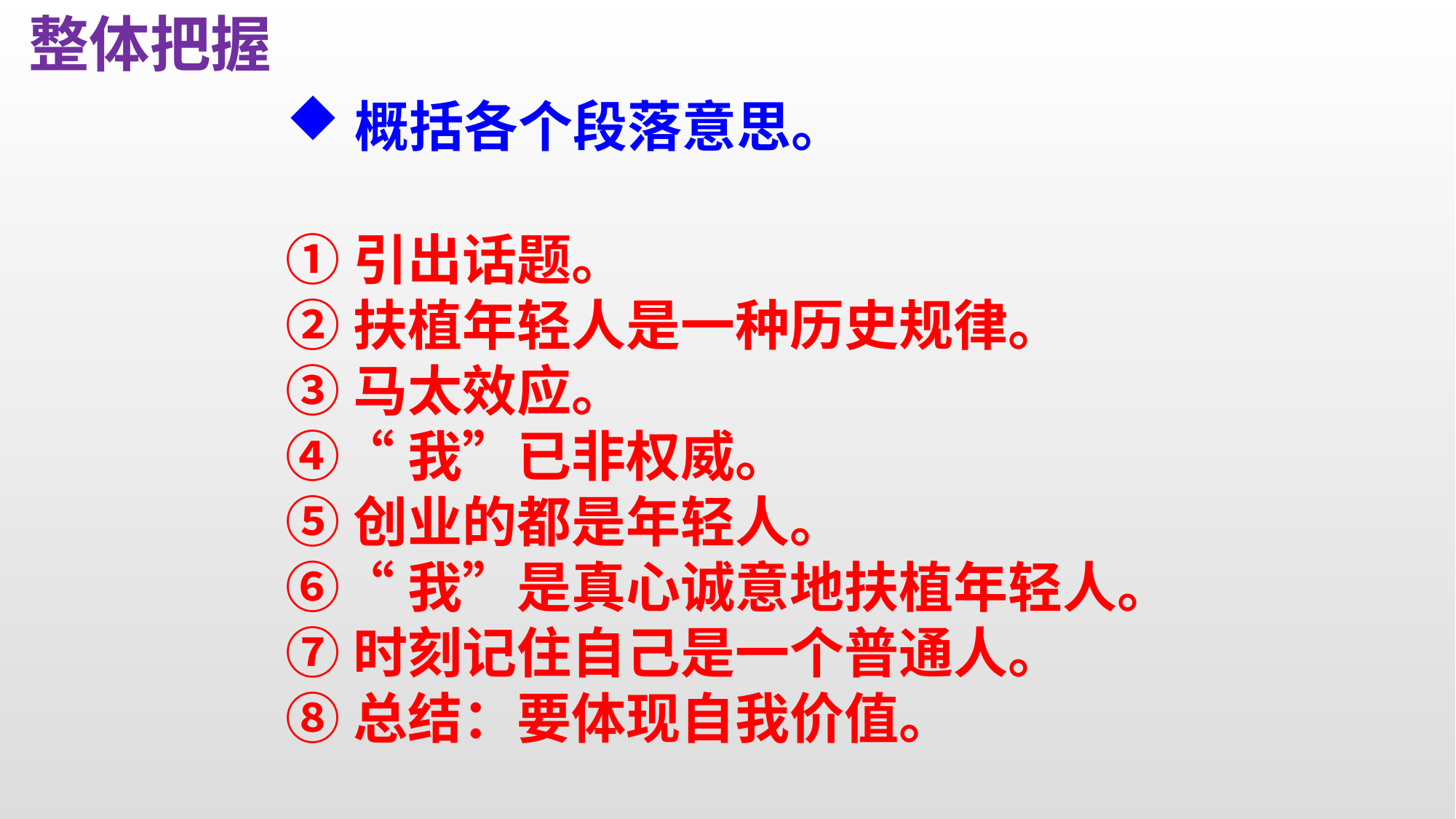

整体把握
概括各个段落意思。
①引出话题。
②扶植年轻人是一种历史规律。
③马太效应。
④“我”已非权威。
⑤创业的都是年轻人。
⑥“我”是真心诚意地扶植年轻人。
⑦时刻记住自己是一个普通人。
⑧总结：要体现自我价值。